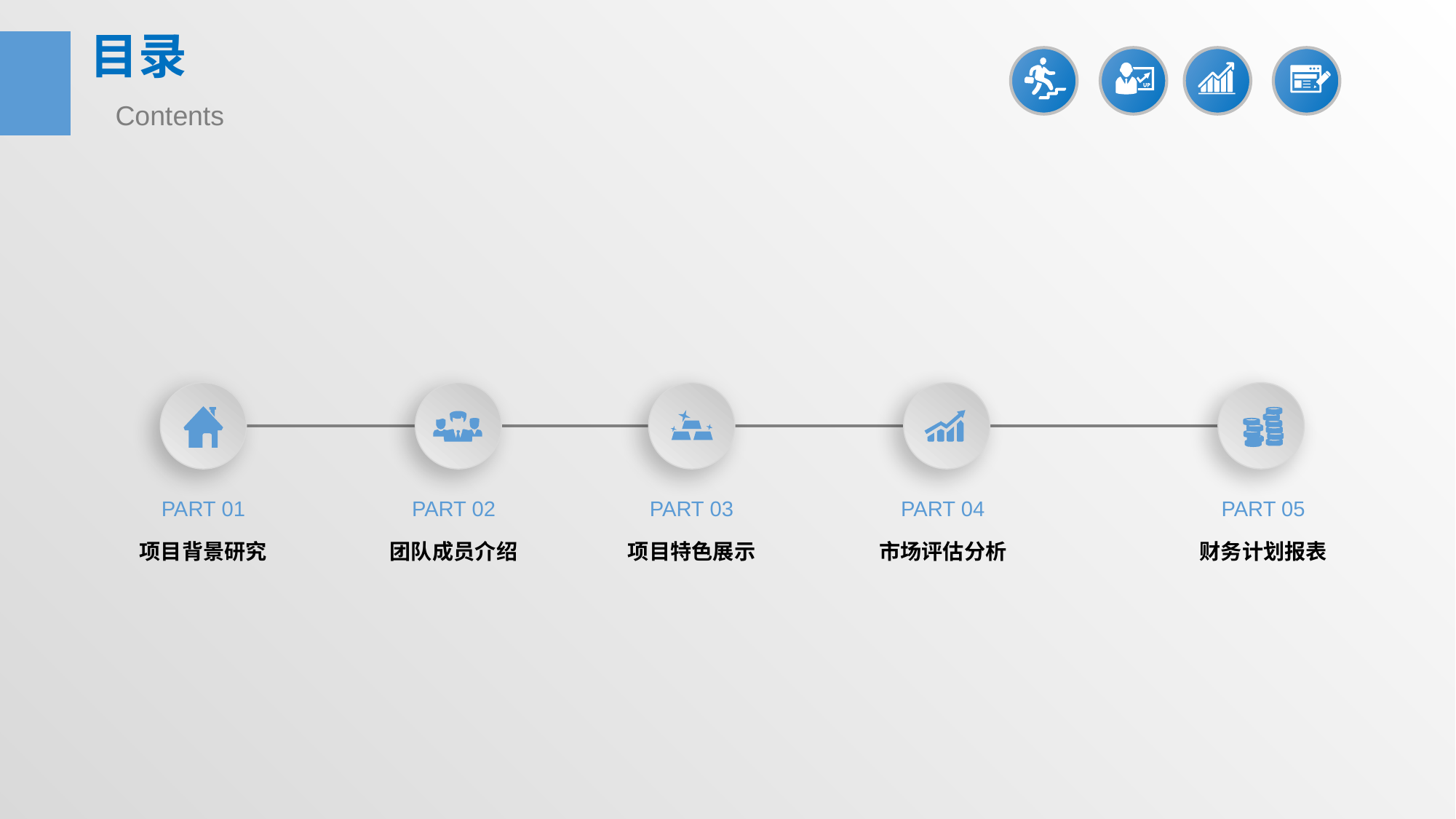

目录

Contents

PART 01
PART 02
PART 03
PART 04
PART 05
项目背景研究
团队成员介绍
项目特色展示
市场评估分析
财务计划报表